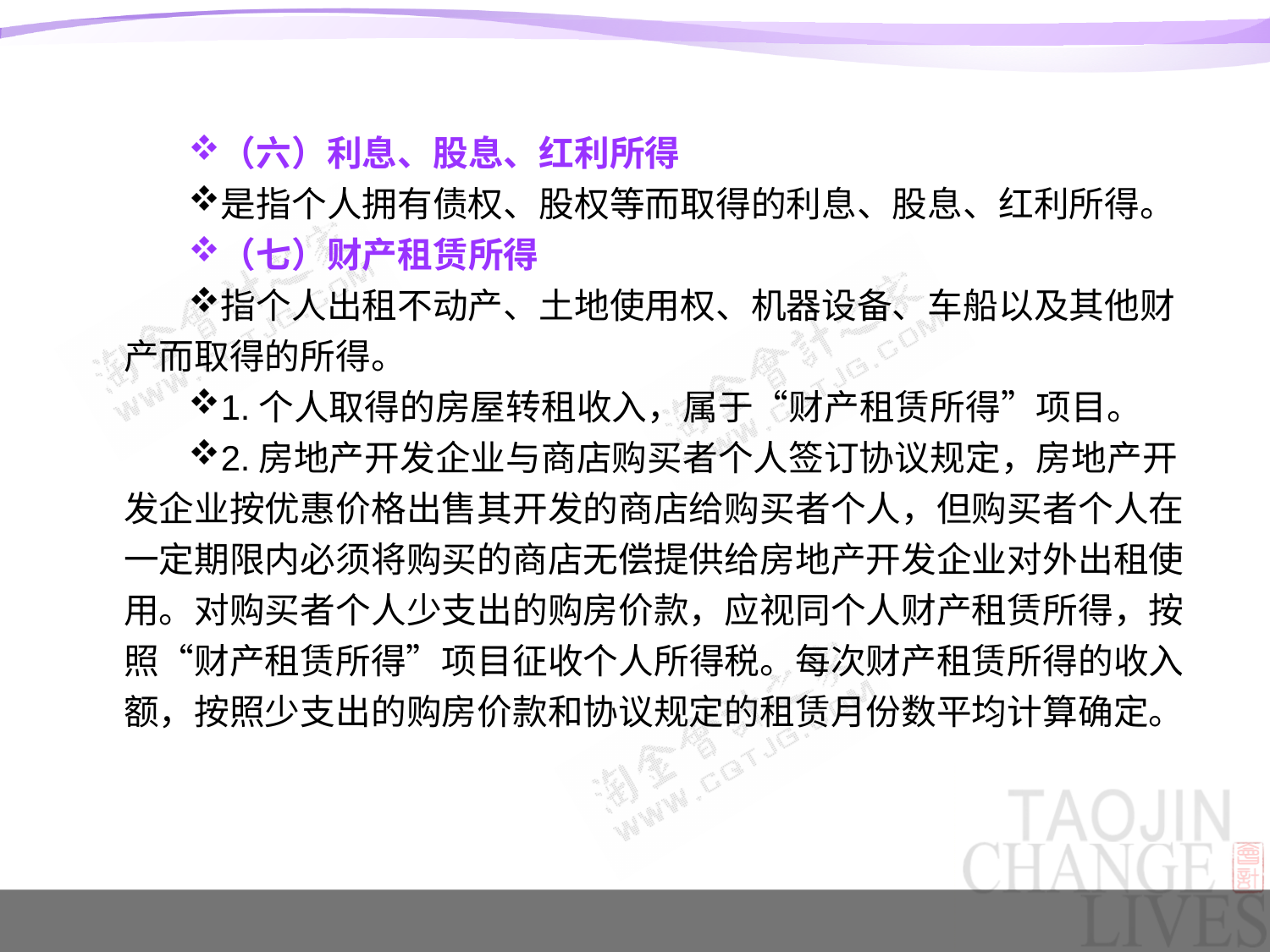

#
（六）利息、股息、红利所得
是指个人拥有债权、股权等而取得的利息、股息、红利所得。
（七）财产租赁所得
指个人出租不动产、土地使用权、机器设备、车船以及其他财产而取得的所得。
1.个人取得的房屋转租收入，属于“财产租赁所得”项目。
2.房地产开发企业与商店购买者个人签订协议规定，房地产开发企业按优惠价格出售其开发的商店给购买者个人，但购买者个人在一定期限内必须将购买的商店无偿提供给房地产开发企业对外出租使用。对购买者个人少支出的购房价款，应视同个人财产租赁所得，按照“财产租赁所得”项目征收个人所得税。每次财产租赁所得的收入额，按照少支出的购房价款和协议规定的租赁月份数平均计算确定。